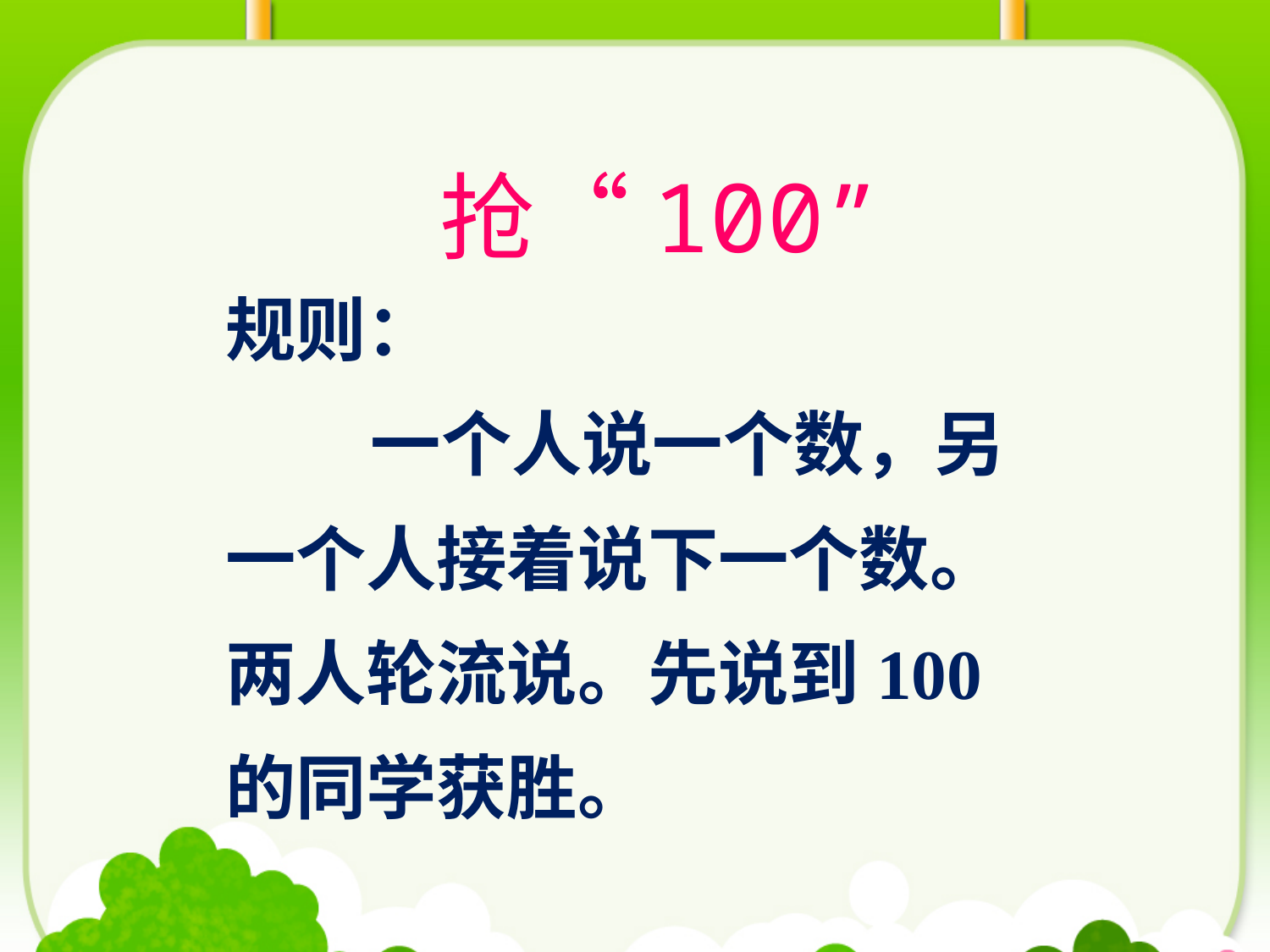

抢“100”
规则：
        一个人说一个数，另一个人接着说下一个数。两人轮流说。先说到100的同学获胜。